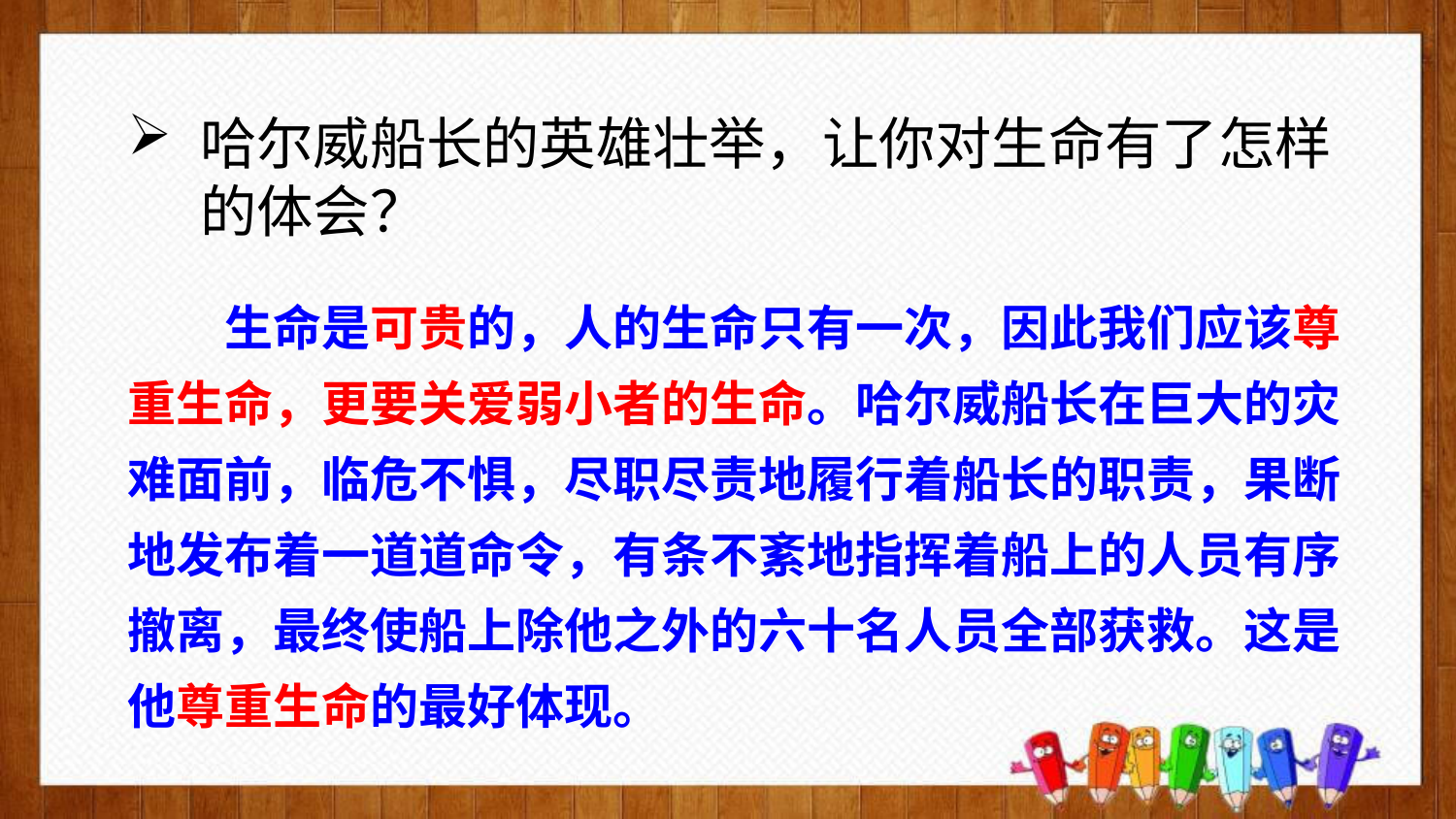

# 哈尔威船长的英雄壮举，让你对生命有了怎样的体会？
生命是可贵的，人的生命只有一次，因此我们应该尊重生命，更要关爱弱小者的生命。哈尔威船长在巨大的灾难面前，临危不惧，尽职尽责地履行着船长的职责，果断地发布着一道道命令，有条不紊地指挥着船上的人员有序撤离，最终使船上除他之外的六十名人员全部获救。这是他尊重生命的最好体现。